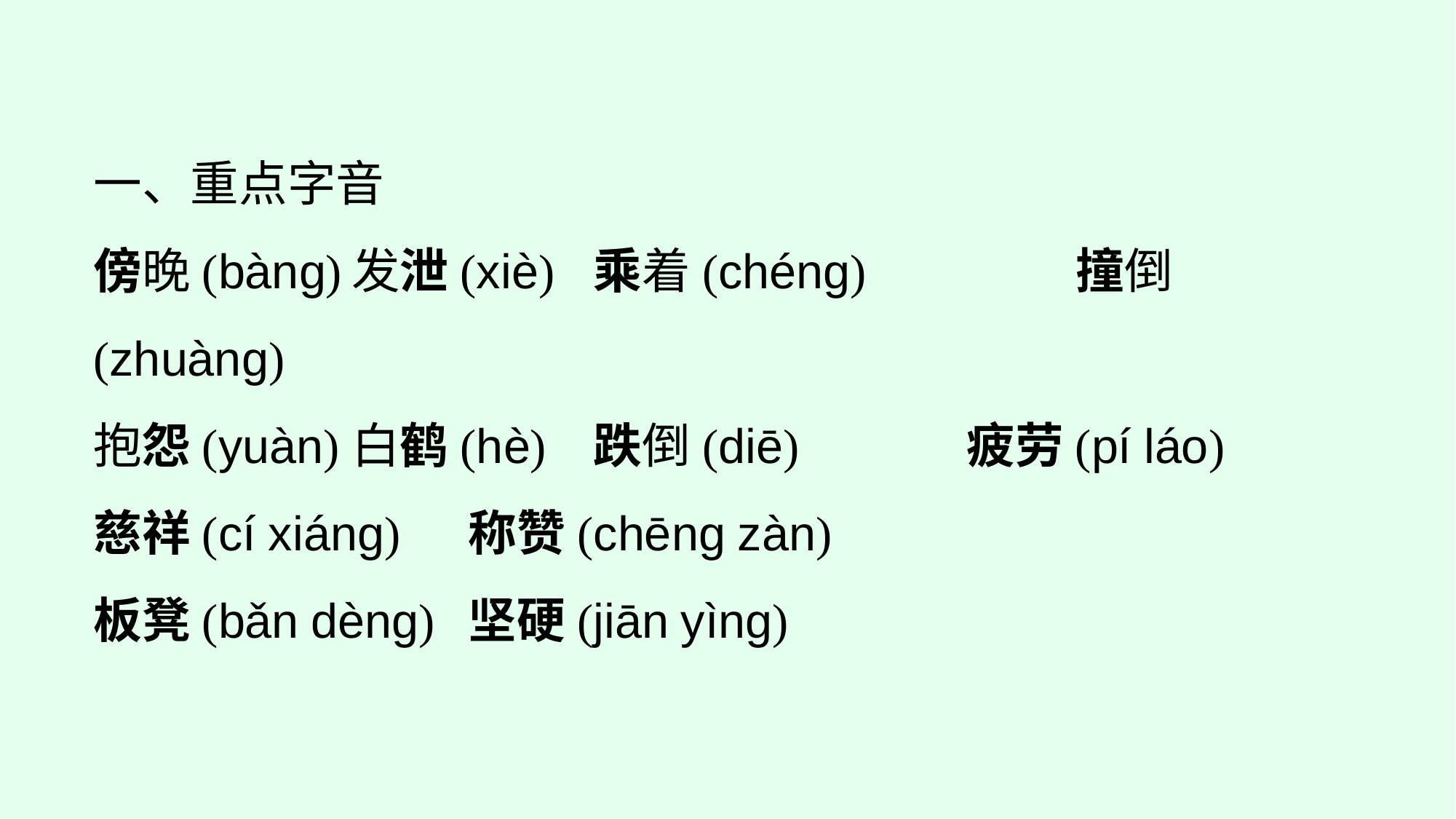

一、重点字音
傍晚(bànɡ)	发泄(xiè)	乘着(chénɡ)		撞倒(zhuànɡ)
抱怨(yuàn)	白鹤(hè)	跌倒(diē)		疲劳(pí láo)
慈祥(cí xiánɡ)	称赞(chēnɡ zàn)
板凳(bǎn dènɡ)	坚硬(jiān yìnɡ)